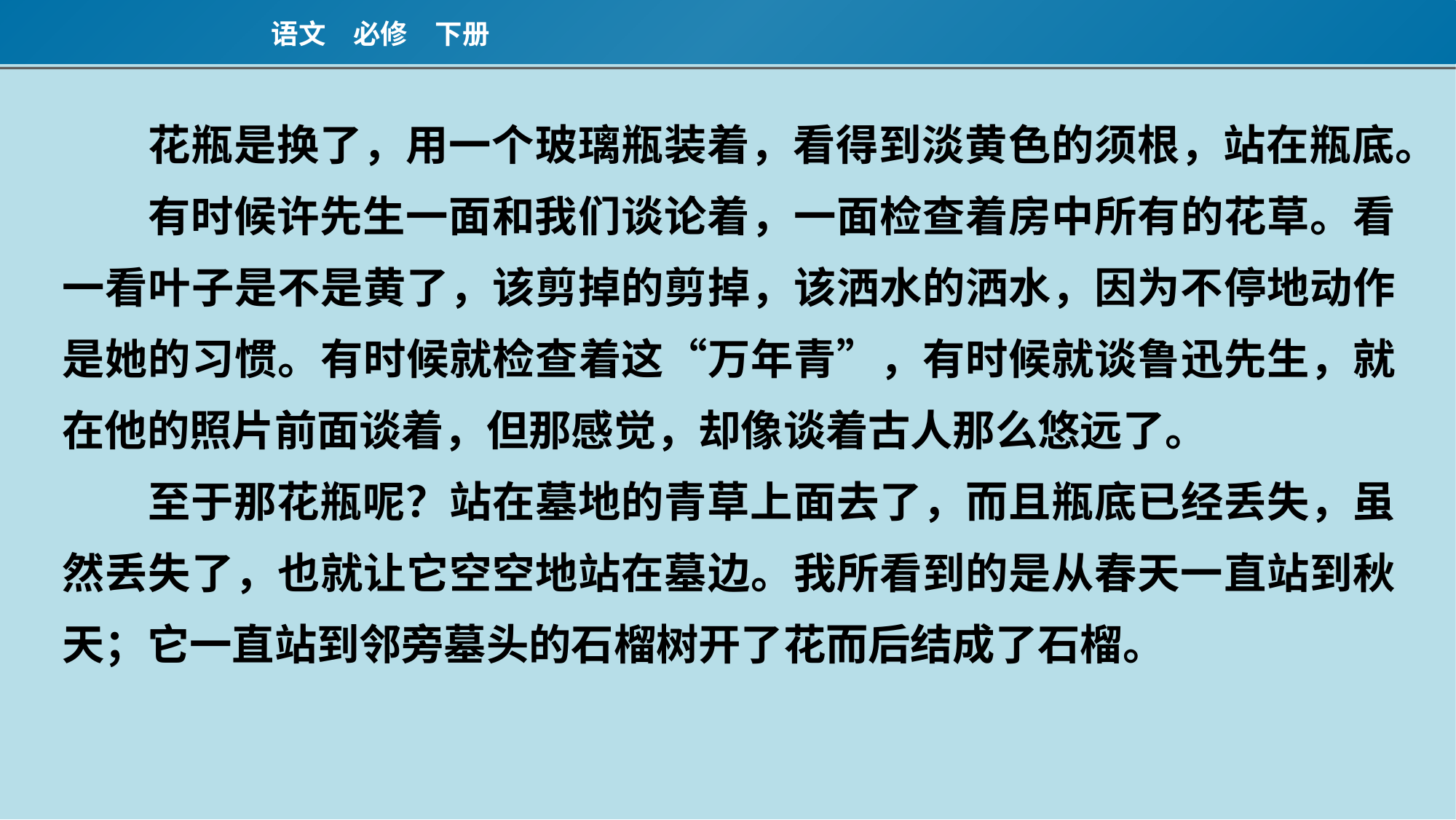

花瓶是换了，用一个玻璃瓶装着，看得到淡黄色的须根，站在瓶底。
有时候许先生一面和我们谈论着，一面检查着房中所有的花草。看一看叶子是不是黄了，该剪掉的剪掉，该洒水的洒水，因为不停地动作是她的习惯。有时候就检查着这“万年青”，有时候就谈鲁迅先生，就在他的照片前面谈着，但那感觉，却像谈着古人那么悠远了。
至于那花瓶呢？站在墓地的青草上面去了，而且瓶底已经丢失，虽然丢失了，也就让它空空地站在墓边。我所看到的是从春天一直站到秋天；它一直站到邻旁墓头的石榴树开了花而后结成了石榴。